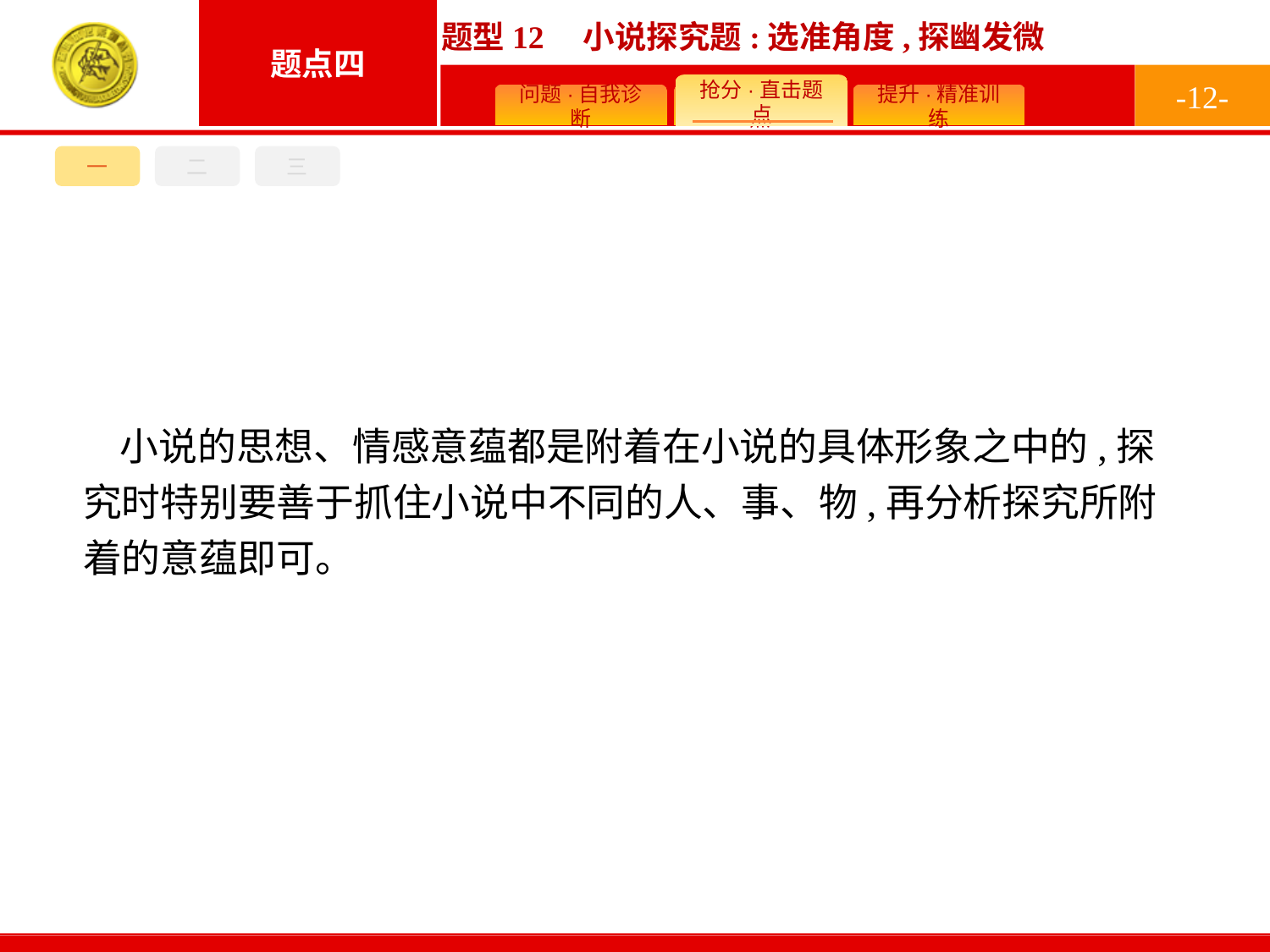

-12-
三
一
二
小说的思想、情感意蕴都是附着在小说的具体形象之中的,探究时特别要善于抓住小说中不同的人、事、物,再分析探究所附着的意蕴即可。